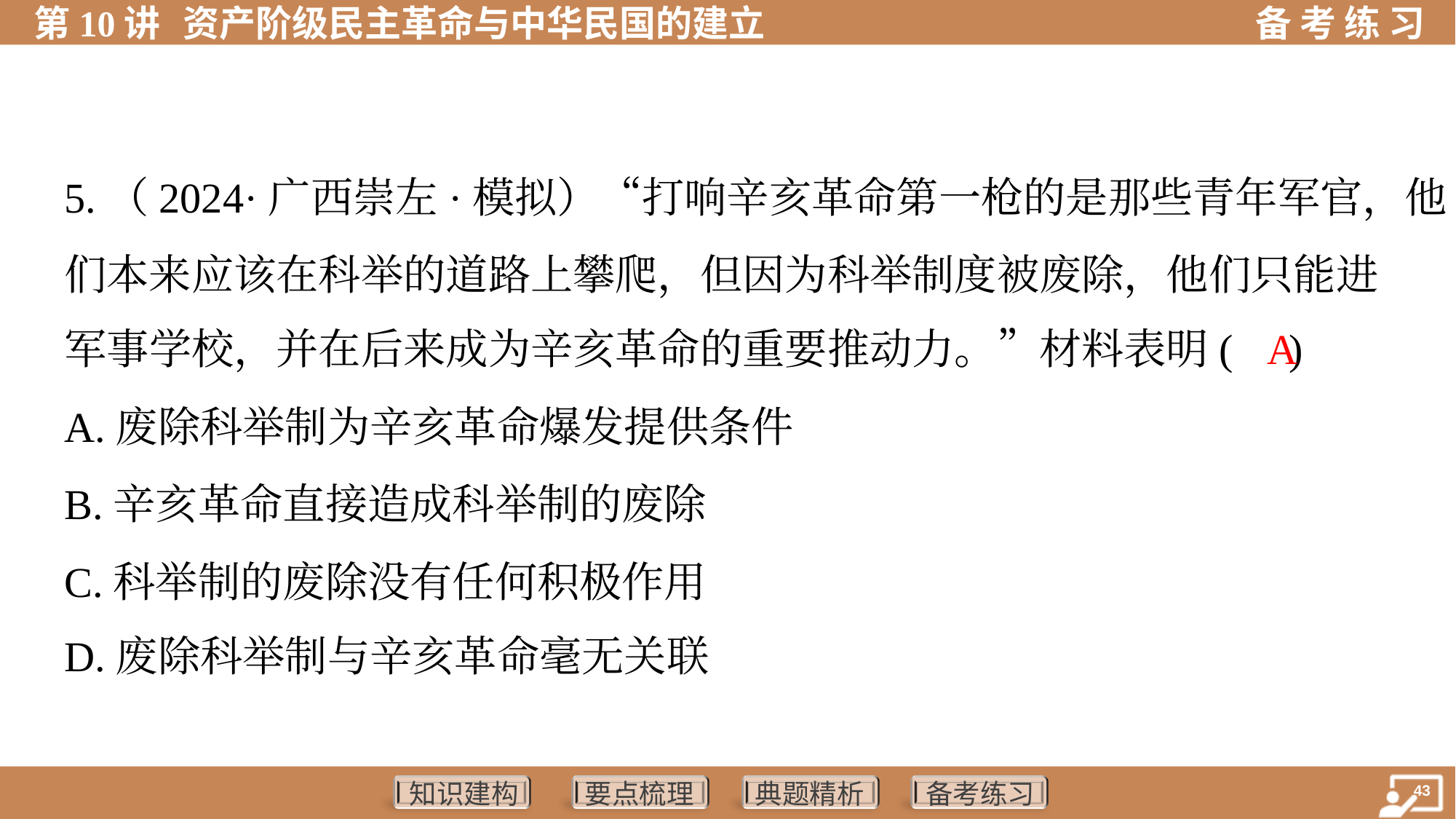

5.（2024·广西崇左·模拟）“打响辛亥革命第一枪的是那些青年军官，他
们本来应该在科举的道路上攀爬，但因为科举制度被废除，他们只能进
军事学校，并在后来成为辛亥革命的重要推动力。”材料表明(     )
      A
A.废除科举制为辛亥革命爆发提供条件
B.辛亥革命直接造成科举制的废除
C.科举制的废除没有任何积极作用
D.废除科举制与辛亥革命毫无关联